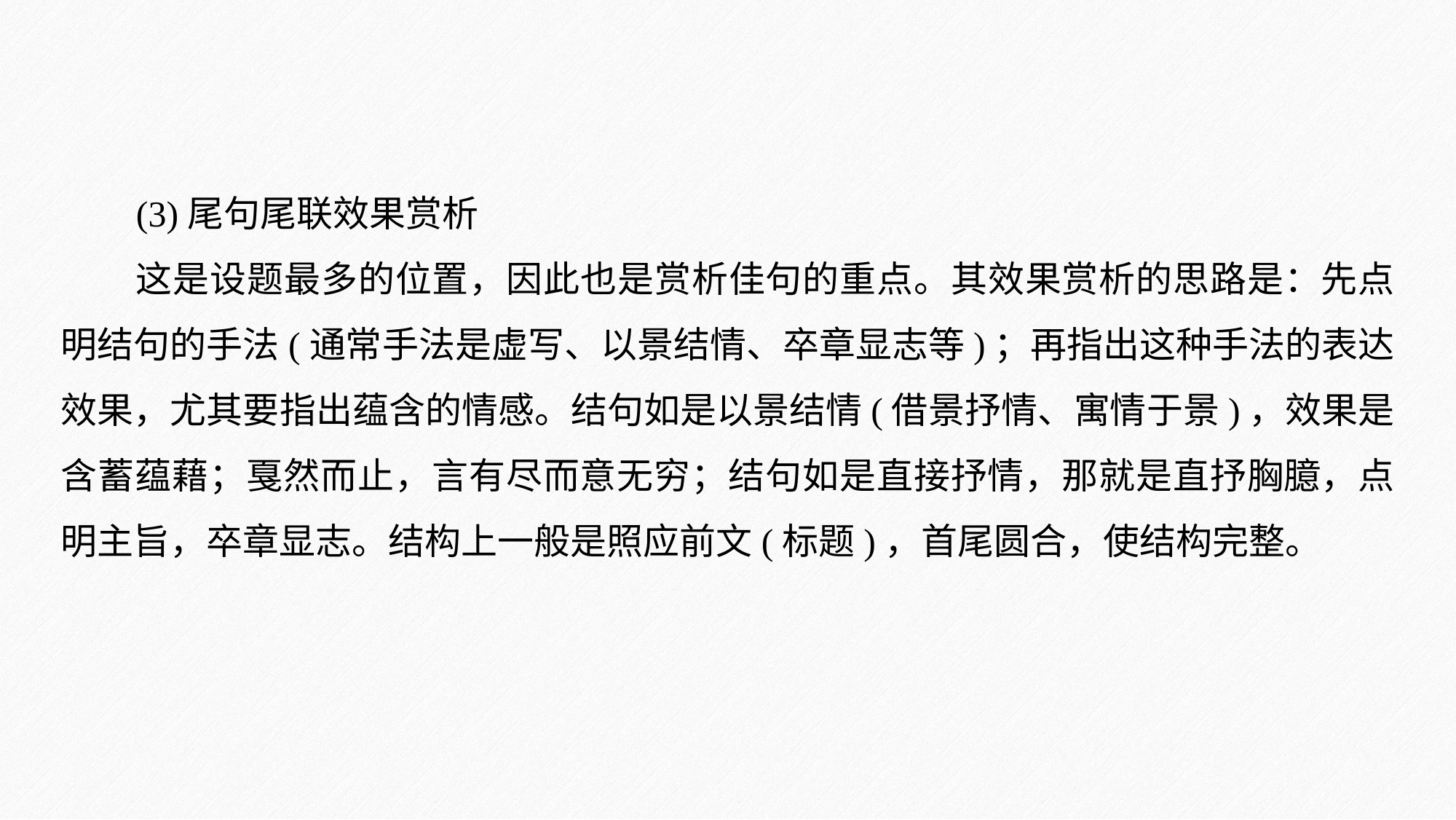

(3)尾句尾联效果赏析
这是设题最多的位置，因此也是赏析佳句的重点。其效果赏析的思路是：先点明结句的手法(通常手法是虚写、以景结情、卒章显志等)；再指出这种手法的表达效果，尤其要指出蕴含的情感。结句如是以景结情(借景抒情、寓情于景)，效果是含蓄蕴藉；戛然而止，言有尽而意无穷；结句如是直接抒情，那就是直抒胸臆，点明主旨，卒章显志。结构上一般是照应前文(标题)，首尾圆合，使结构完整。